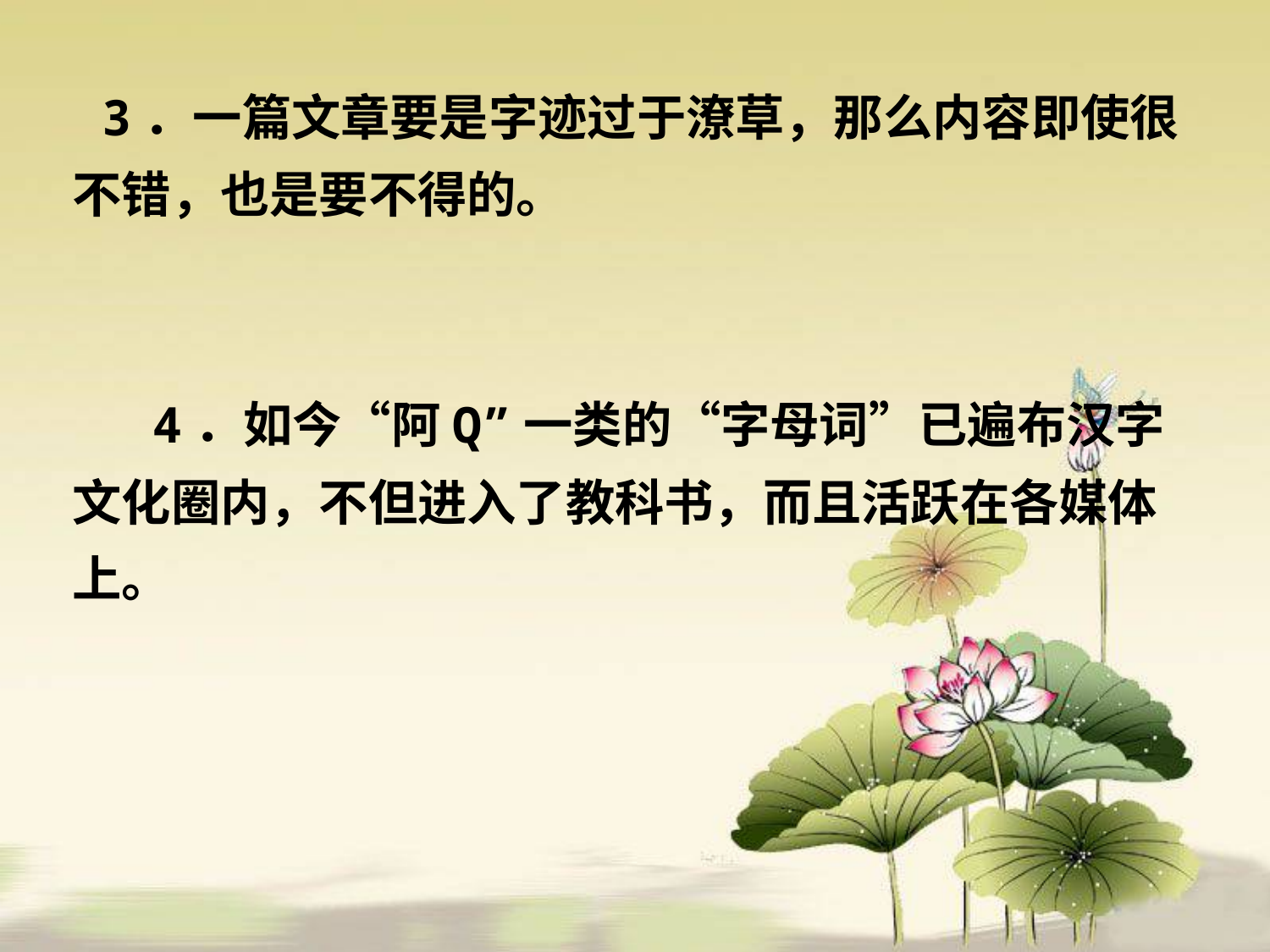

3．一篇文章要是字迹过于潦草，那么内容即使很不错，也是要不得的。

 4．如今“阿Q”一类的“字母词”已遍布汉字文化圈内，不但进入了教科书，而且活跃在各媒体上。